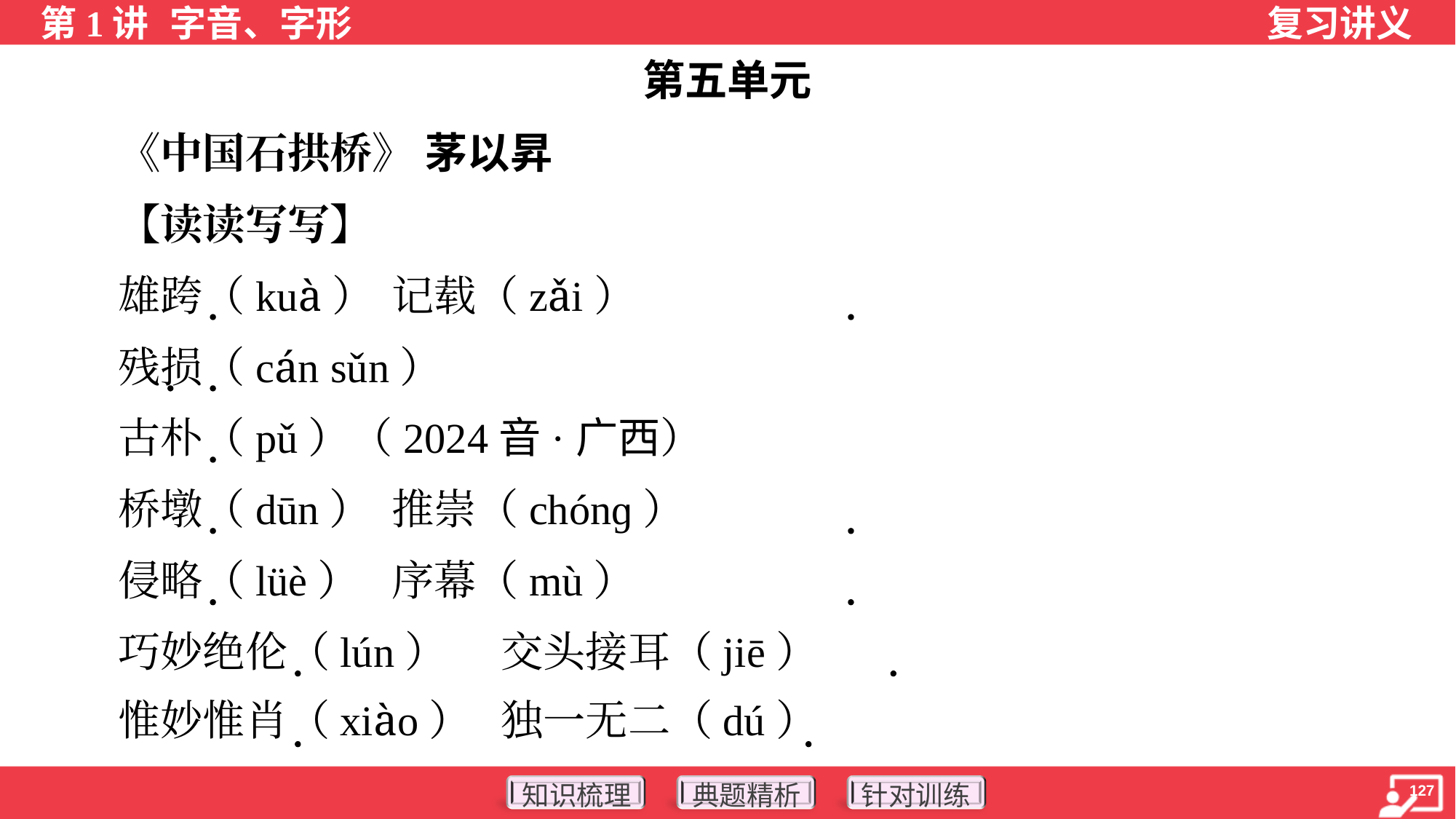

第五单元
    《中国石拱桥》 茅以昇
    【读读写写】
    雄跨（kuà）	记载（zǎi）
    残损（cán sǔn）
    古朴（pǔ）（2024音·广西）
    桥墩（dūn）	推崇（chónɡ）
    侵略（lüè）	序幕（mù）
    巧妙绝伦（lún）	交头接耳（jiē）
    惟妙惟肖（xiào）	独一无二（dú）